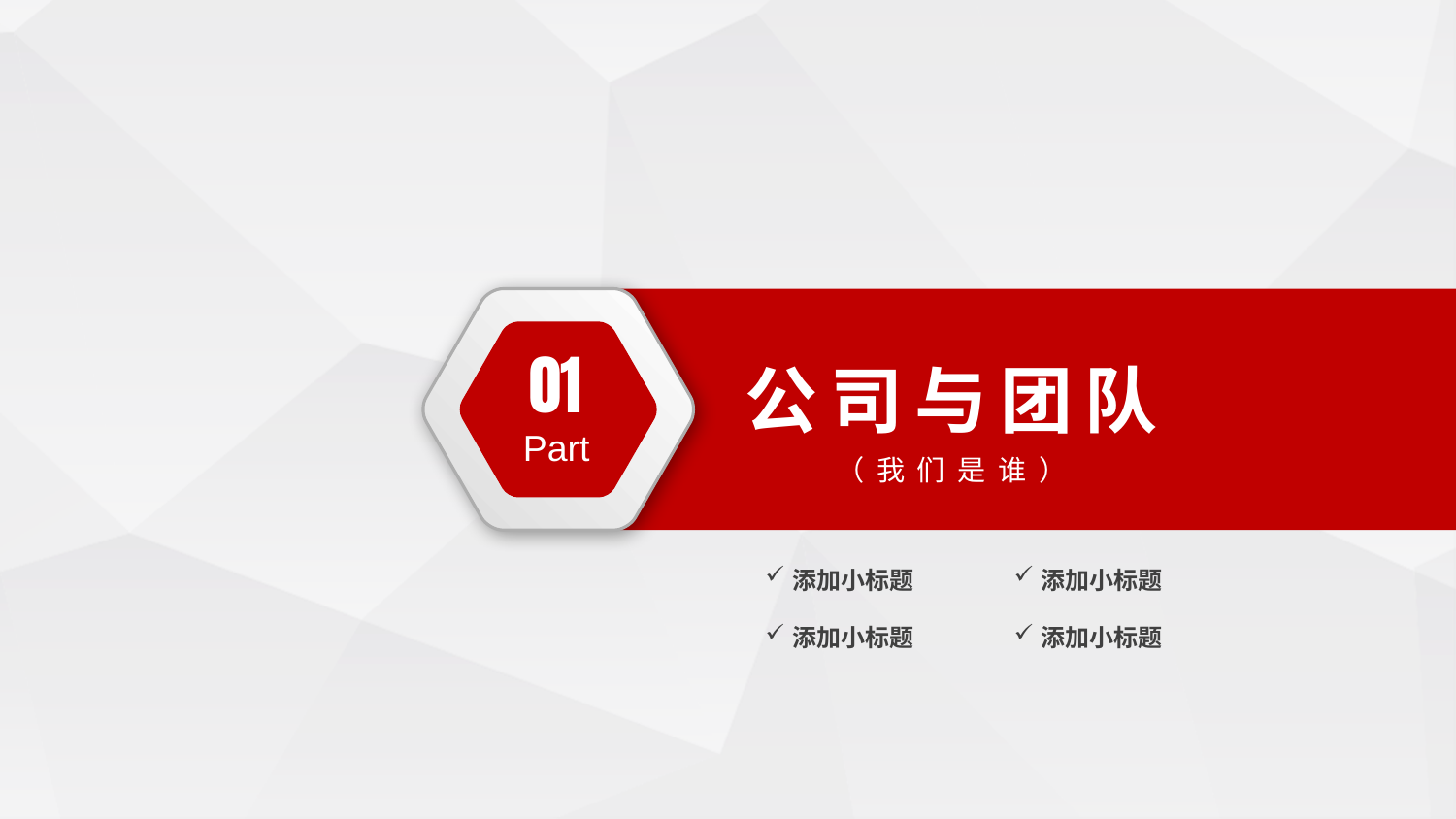

公司与团队
（我们是谁）
01
Part
添加小标题
添加小标题
添加小标题
添加小标题